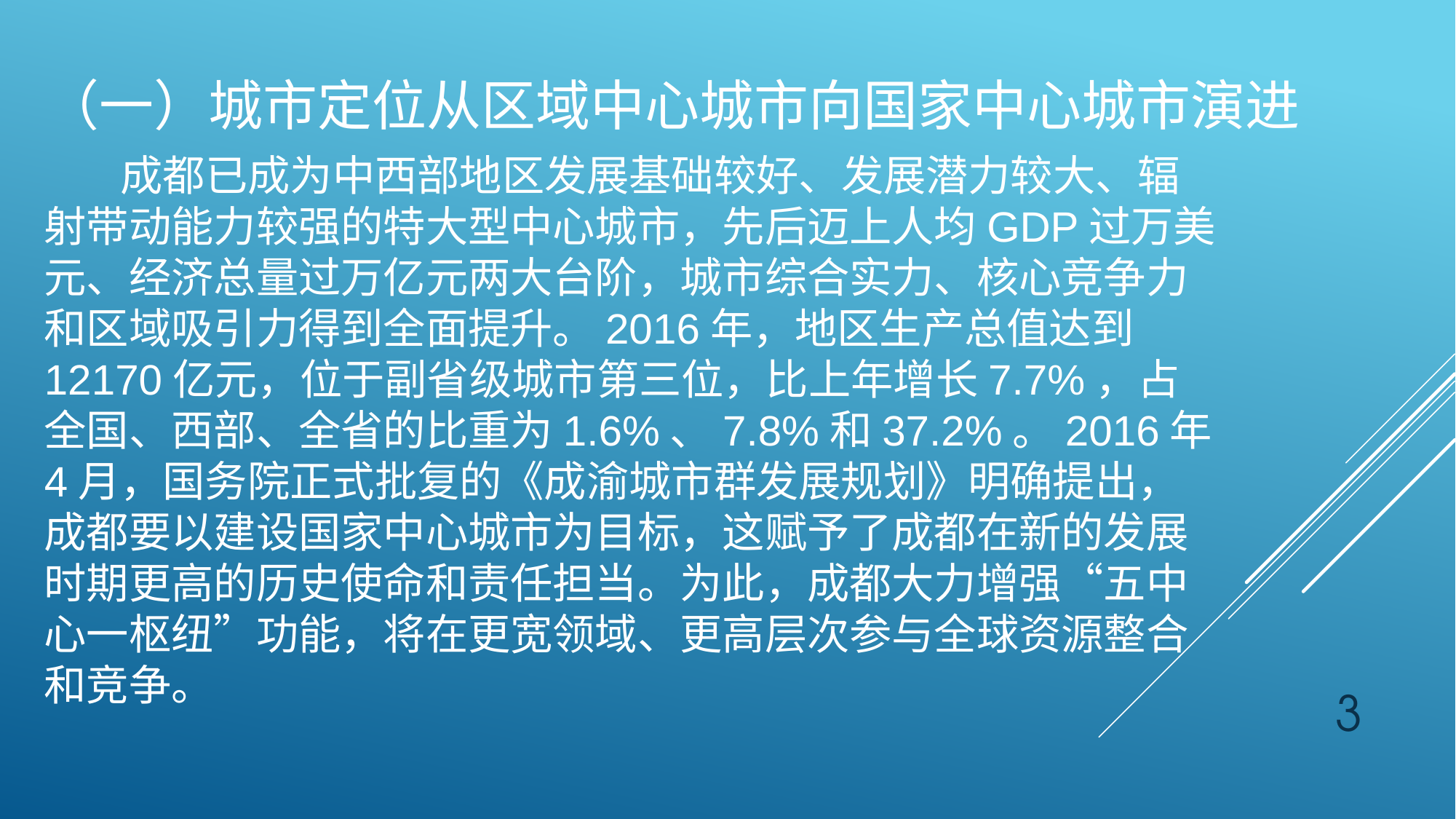

# （一）城市定位从区域中心城市向国家中心城市演进
       成都已成为中西部地区发展基础较好、发展潜力较大、辐射带动能力较强的特大型中心城市，先后迈上人均GDP过万美元、经济总量过万亿元两大台阶，城市综合实力、核心竞争力和区域吸引力得到全面提升。2016年，地区生产总值达到12170亿元，位于副省级城市第三位，比上年增长7.7%，占全国、西部、全省的比重为1.6%、7.8%和37.2%。2016年4月，国务院正式批复的《成渝城市群发展规划》明确提出，成都要以建设国家中心城市为目标，这赋予了成都在新的发展时期更高的历史使命和责任担当。为此，成都大力增强“五中心一枢纽”功能，将在更宽领域、更高层次参与全球资源整合和竞争。
3